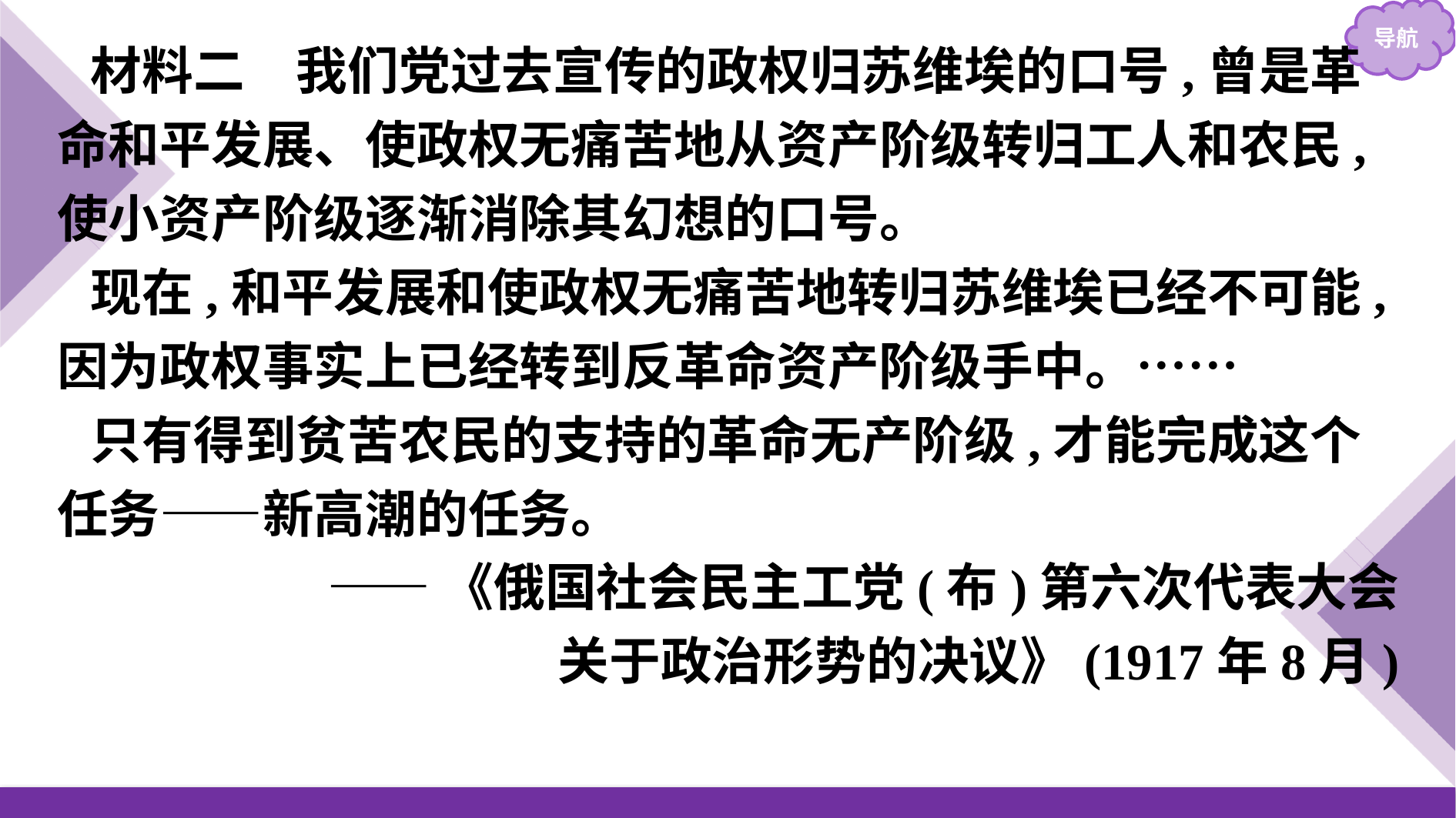

材料二　我们党过去宣传的政权归苏维埃的口号,曾是革命和平发展、使政权无痛苦地从资产阶级转归工人和农民,使小资产阶级逐渐消除其幻想的口号。
现在,和平发展和使政权无痛苦地转归苏维埃已经不可能,因为政权事实上已经转到反革命资产阶级手中。……
只有得到贫苦农民的支持的革命无产阶级,才能完成这个任务——新高潮的任务。
——《俄国社会民主工党(布)第六次代表大会
关于政治形势的决议》(1917年8月)